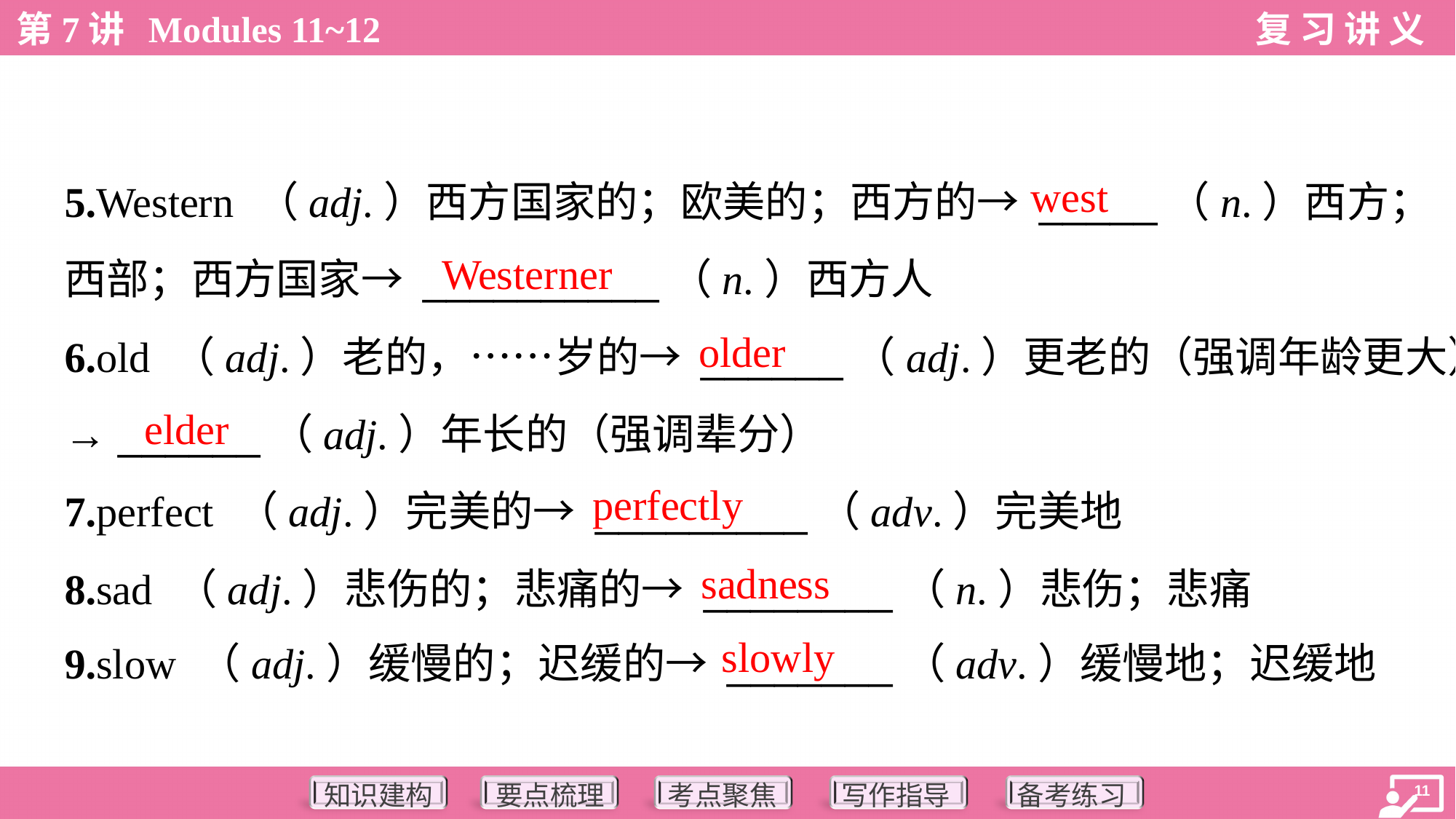

west
5.Western （adj.）西方国家的；欧美的；西方的→ _____（n.）西方；
西部；西方国家→ __________（n.）西方人
6.old （adj.）老的，……岁的→ ______（adj.）更老的（强调年龄更大）
→ ______（adj.）年长的（强调辈分）
7.perfect （adj.）完美的→ _________（adv.）完美地
8.sad （adj.）悲伤的；悲痛的→ ________（n.）悲伤；悲痛
9.slow （adj.）缓慢的；迟缓的→ _______（adv.）缓慢地；迟缓地
Westerner
older
elder
perfectly
sadness
slowly